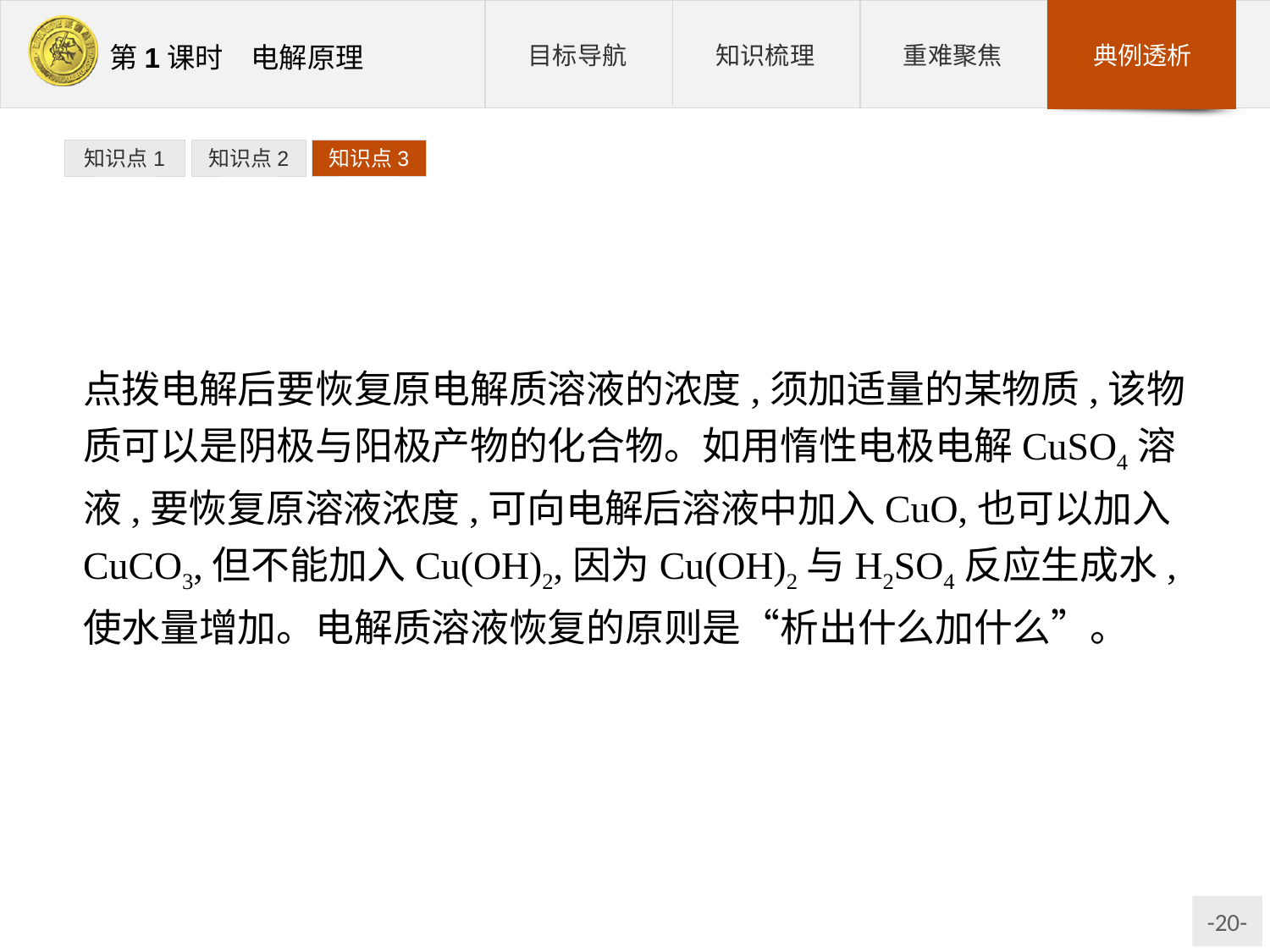

知识点1
知识点2
知识点3
点拨电解后要恢复原电解质溶液的浓度,须加适量的某物质,该物质可以是阴极与阳极产物的化合物。如用惰性电极电解CuSO4溶液,要恢复原溶液浓度,可向电解后溶液中加入CuO,也可以加入CuCO3,但不能加入Cu(OH)2,因为Cu(OH)2与H2SO4反应生成水,使水量增加。电解质溶液恢复的原则是“析出什么加什么”。